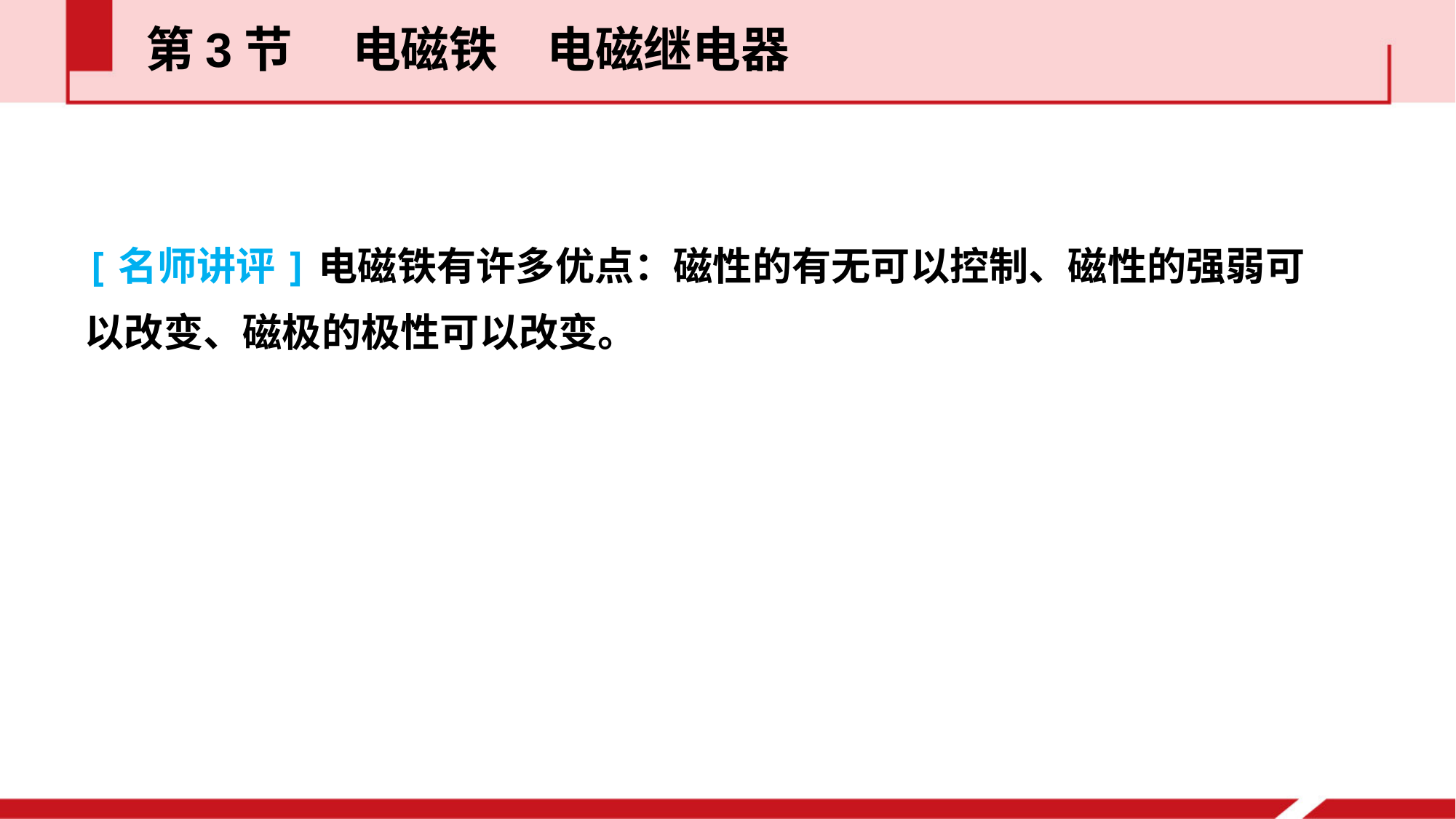

第3节  电磁铁　电磁继电器
[名师讲评]电磁铁有许多优点：磁性的有无可以控制、磁性的强弱可以改变、磁极的极性可以改变。